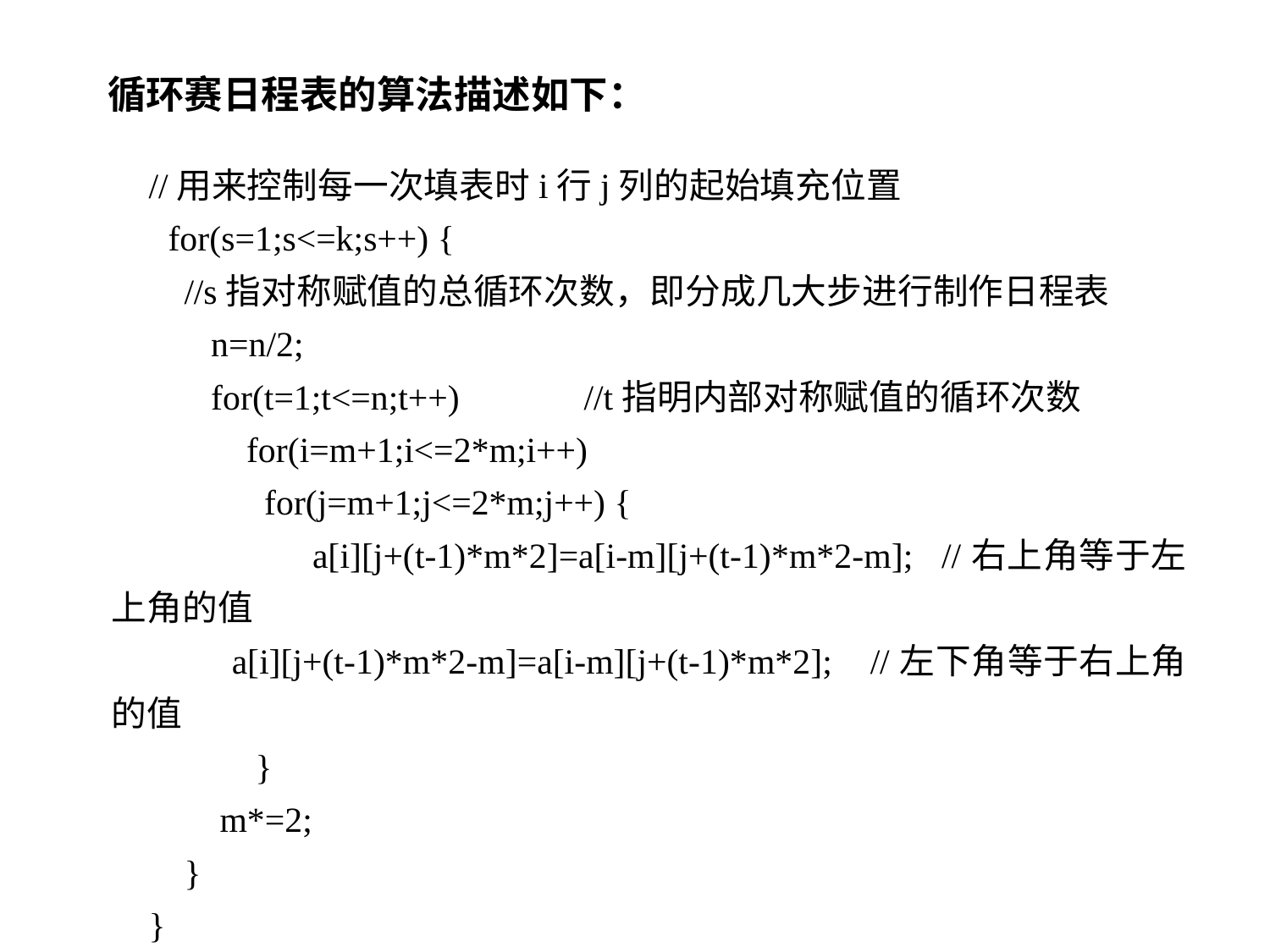

循环赛日程表的算法描述如下：

//用来控制每一次填表时i行j列的起始填充位置
  for(s=1;s<=k;s++) {
    //s指对称赋值的总循环次数，即分成几大步进行制作日程表
       n=n/2;
       for(t=1;t<=n;t++)              //t指明内部对称赋值的循环次数
           for(i=m+1;i<=2*m;i++)
             for(j=m+1;j<=2*m;j++) {
                 a[i][j+(t-1)*m*2]=a[i-m][j+(t-1)*m*2-m];   //右上角等于左上角的值
        a[i][j+(t-1)*m*2-m]=a[i-m][j+(t-1)*m*2];    //左下角等于右上角的值
            }
        m*=2;
    }
}